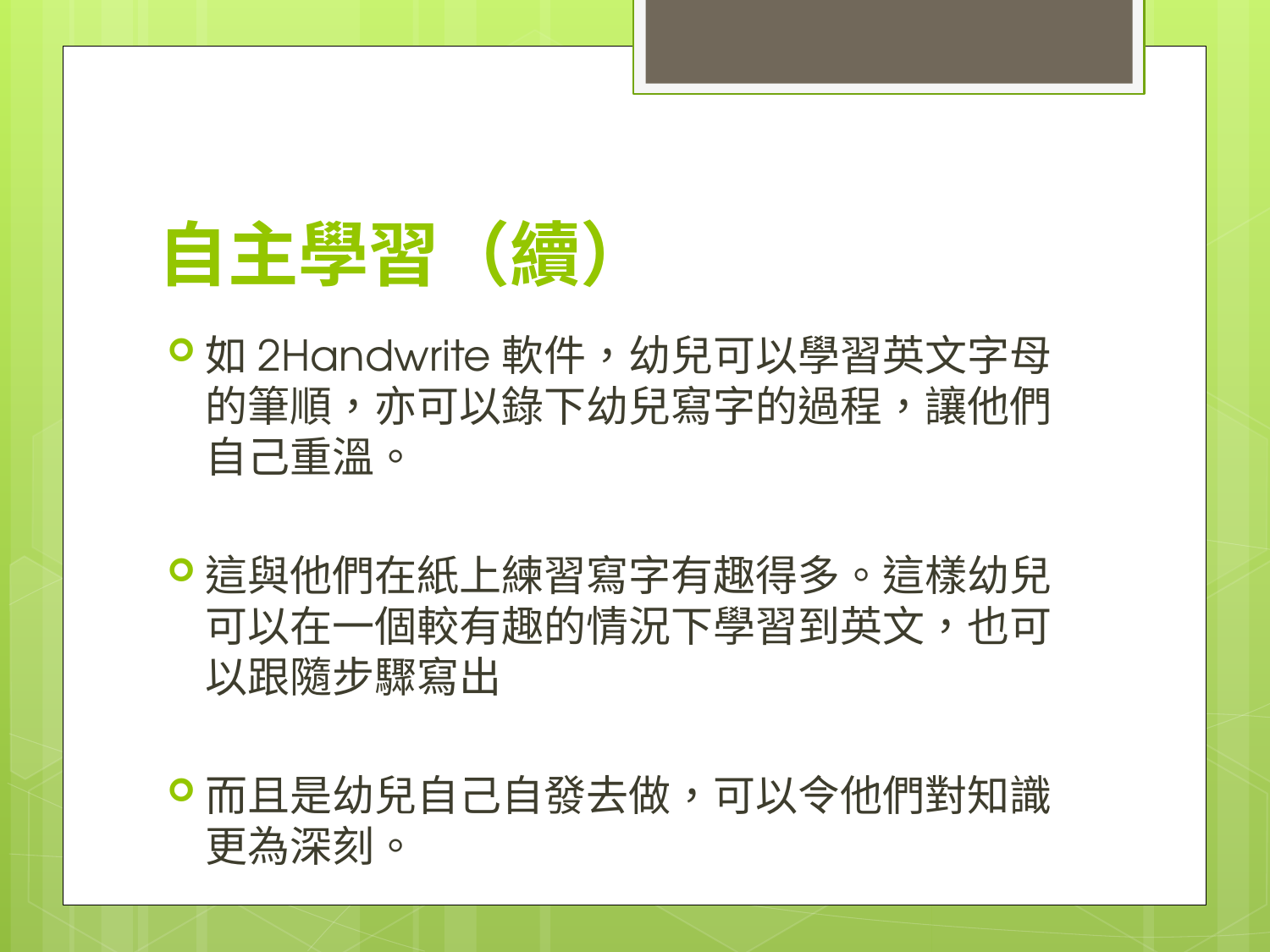

# 自主學習（續）
如2Handwrite軟件，幼兒可以學習英文字母的筆順，亦可以錄下幼兒寫字的過程，讓他們自己重溫。

這與他們在紙上練習寫字有趣得多。這樣幼兒可以在一個較有趣的情況下學習到英文，也可以跟隨步驟寫出

而且是幼兒自己自發去做，可以令他們對知識更為深刻。